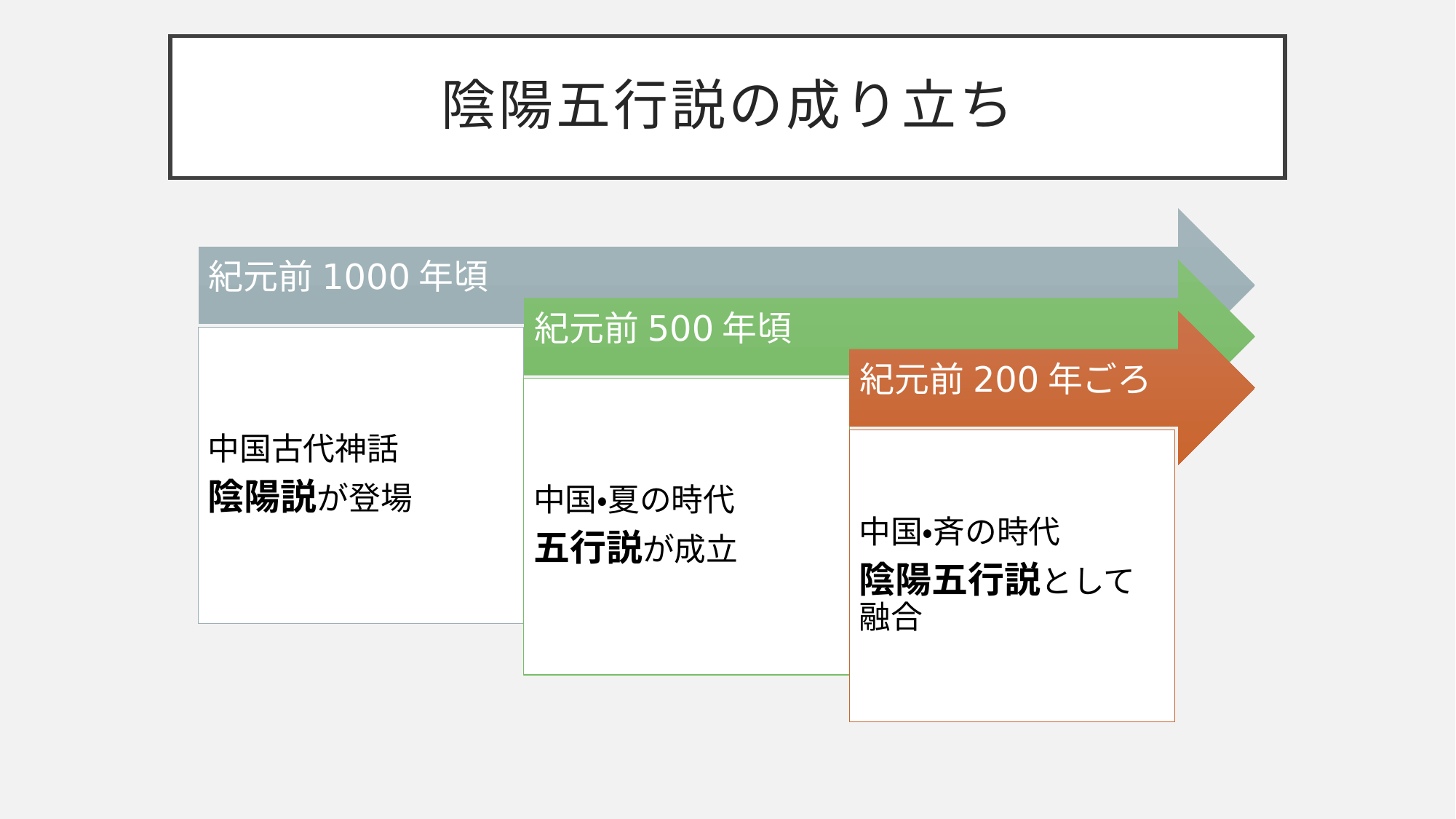

# 陰陽五行説の成り立ち
紀元前1000年頃
中国古代神話
陰陽説が登場
紀元前500年頃
中国・夏の時代
五行説が成立
紀元前200年ごろ
中国・斉の時代
陰陽五行説として融合